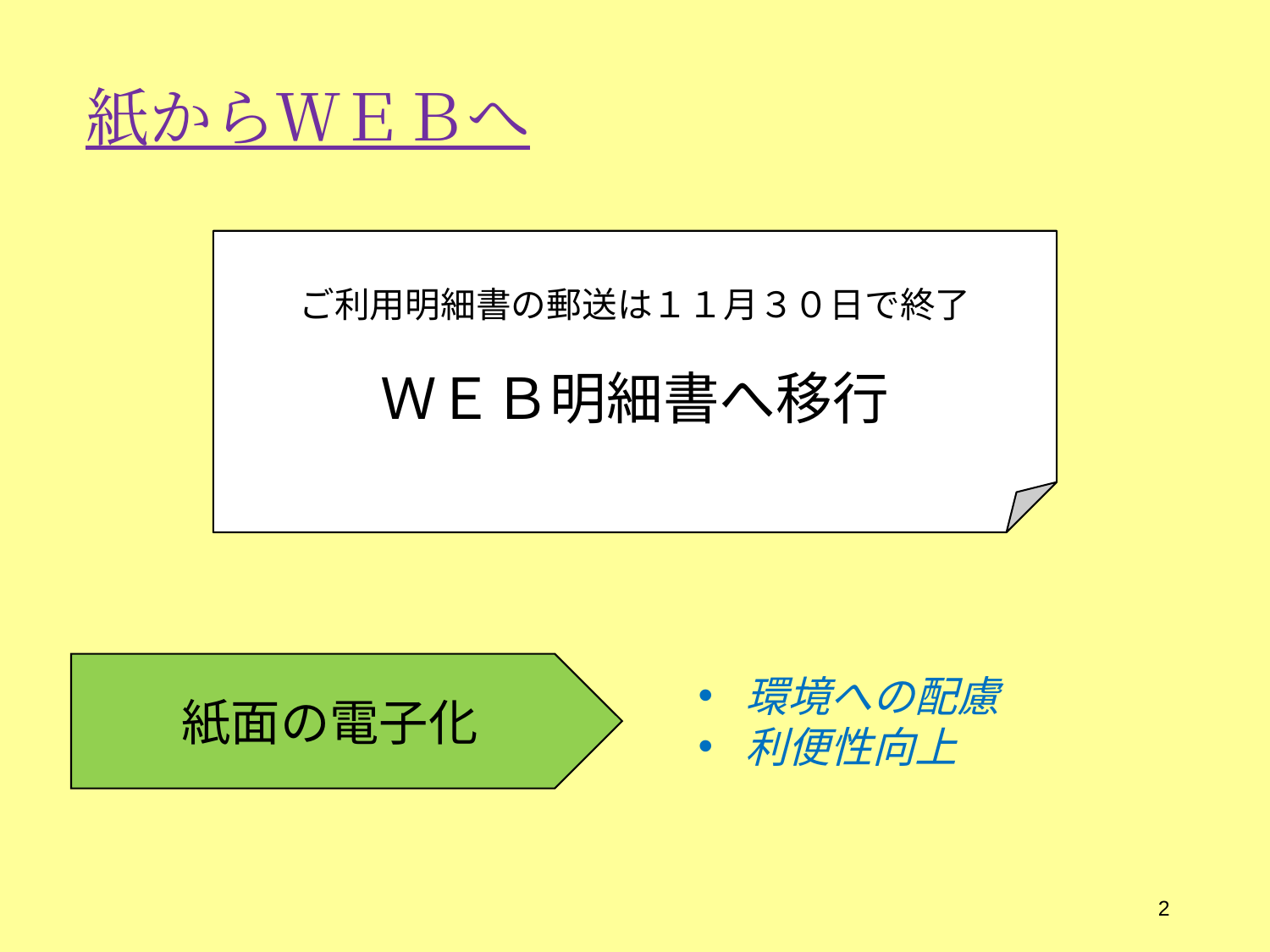

紙からＷＥＢへ
ご利用明細書の郵送は１１月３０日で終了

ＷＥＢ明細書へ移行
紙面の電子化
環境への配慮
利便性向上
2